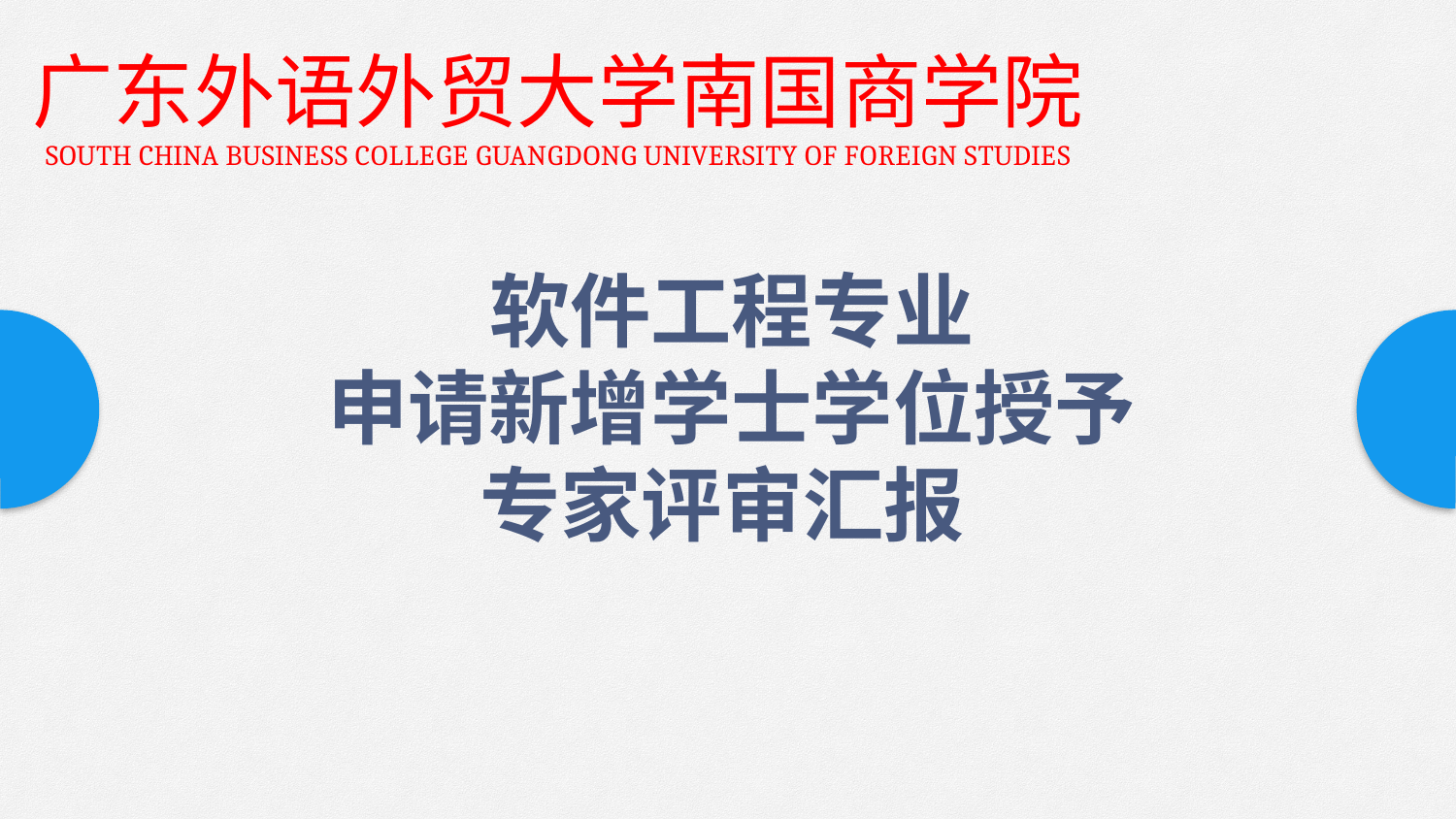

广东外语外贸大学南国商学院
SOUTH CHINA BUSINESS COLLEGE GUANGDONG UNIVERSITY OF FOREIGN STUDIES
软件工程专业
申请新增学士学位授予
专家评审汇报